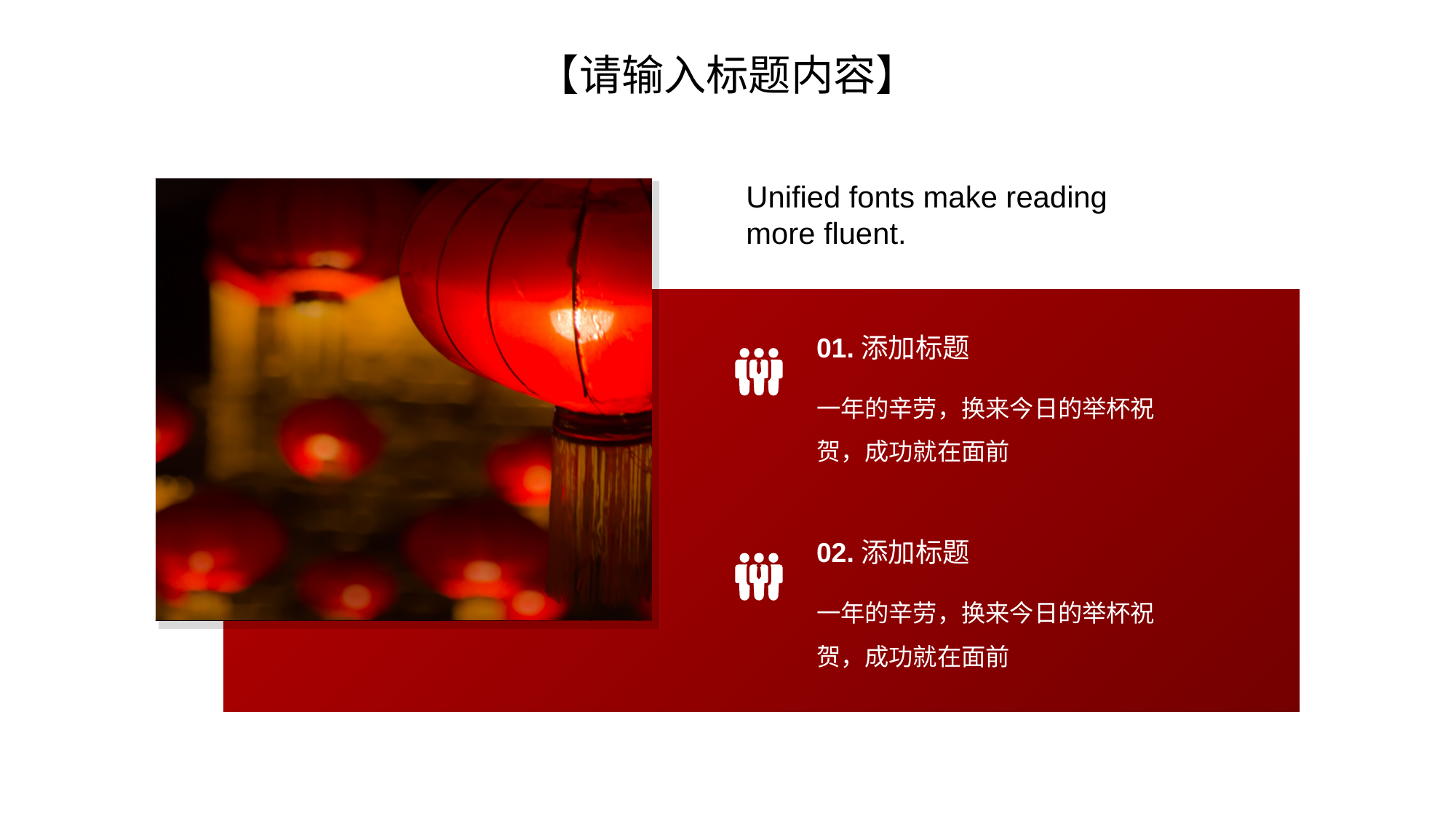

【请输入标题内容】
Unified fonts make reading more fluent.

01.添加标题

一年的辛劳，换来今日的举杯祝贺，成功就在面前
02.添加标题

一年的辛劳，换来今日的举杯祝贺，成功就在面前